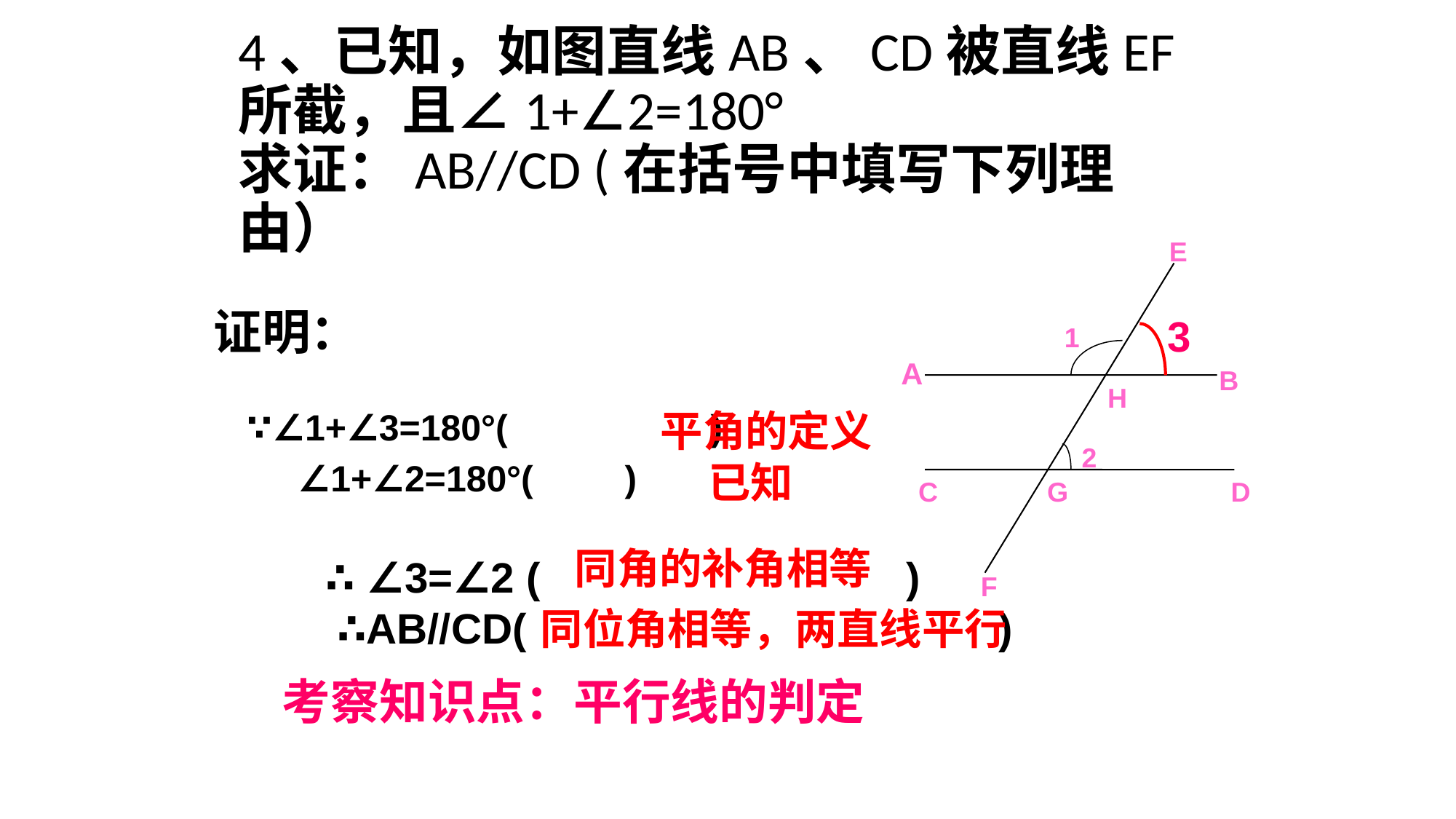

# 4、已知，如图直线AB、CD被直线EF所截，且∠1+∠2=180° 求证：AB//CD (在括号中填写下列理由）
E

A
B
C
D
F

1
2
H
G
证明：
3

          ∵∠1+∠3=180°(                    )
               ∠1+∠2=180°(         )

平角的定义
已知
同角的补角相等
∴ ∠3=∠2 (                               )
 ∴AB//CD(                                        )
同位角相等，两直线平行
考察知识点：平行线的判定